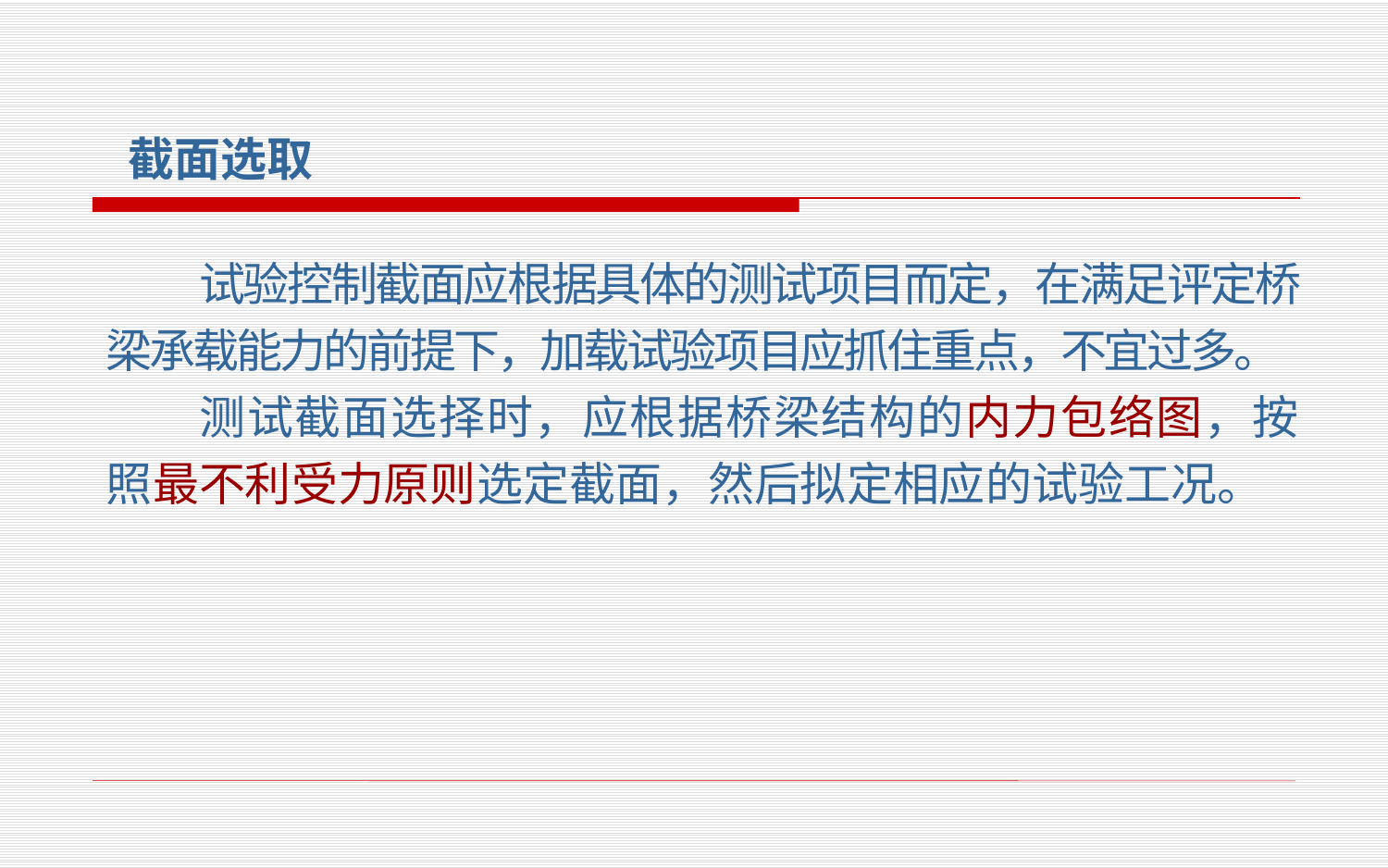

截面选取
试验控制截面应根据具体的测试项目而定，在满足评定桥梁承载能力的前提下，加载试验项目应抓住重点，不宜过多。
测试截面选择时，应根据桥梁结构的内力包络图，按照最不利受力原则选定截面，然后拟定相应的试验工况。